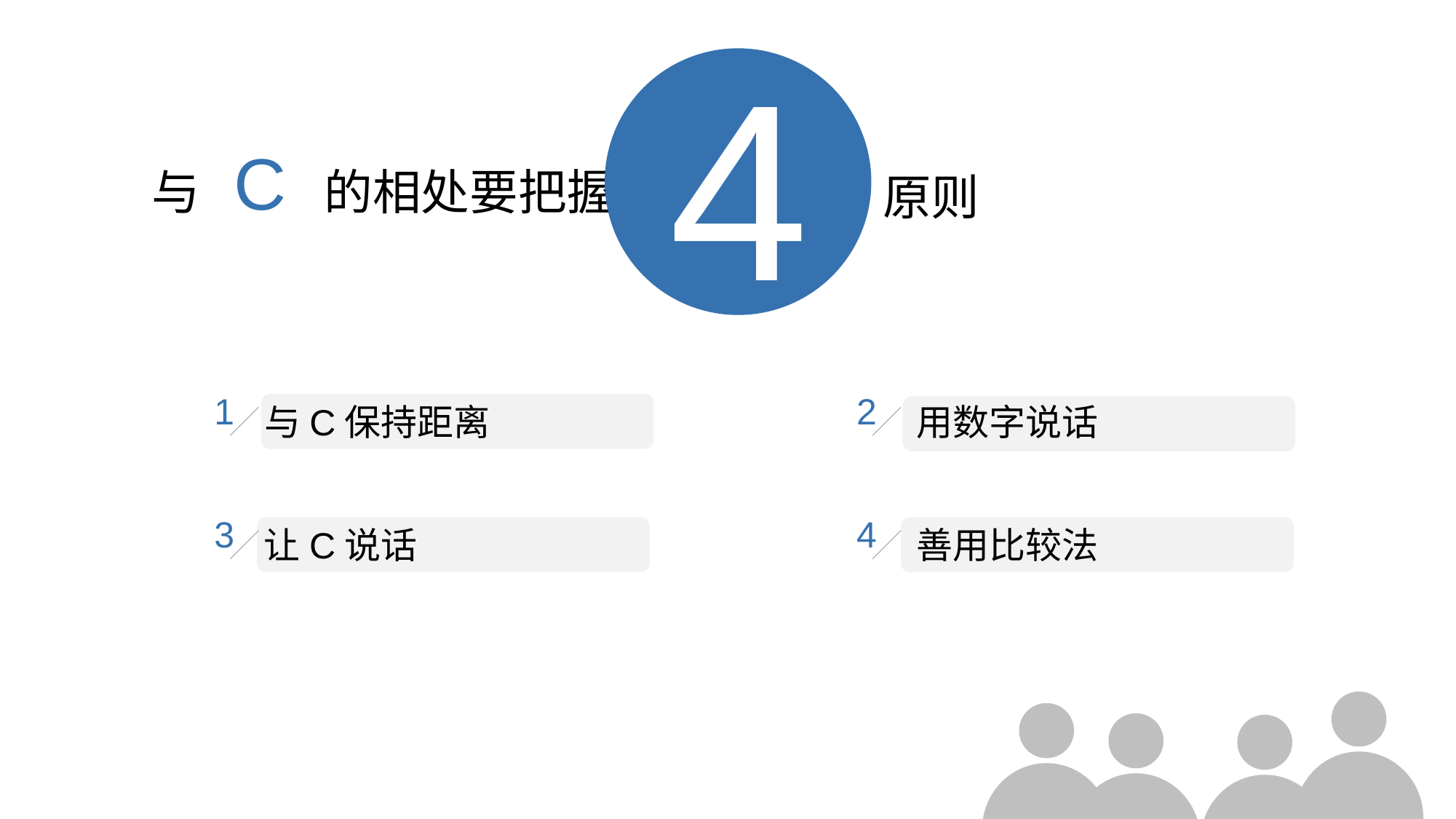

4

与 C 的相处要把握
原则
1
与C保持距离

2
用数字说话

3
让C说话

4
善用比较法